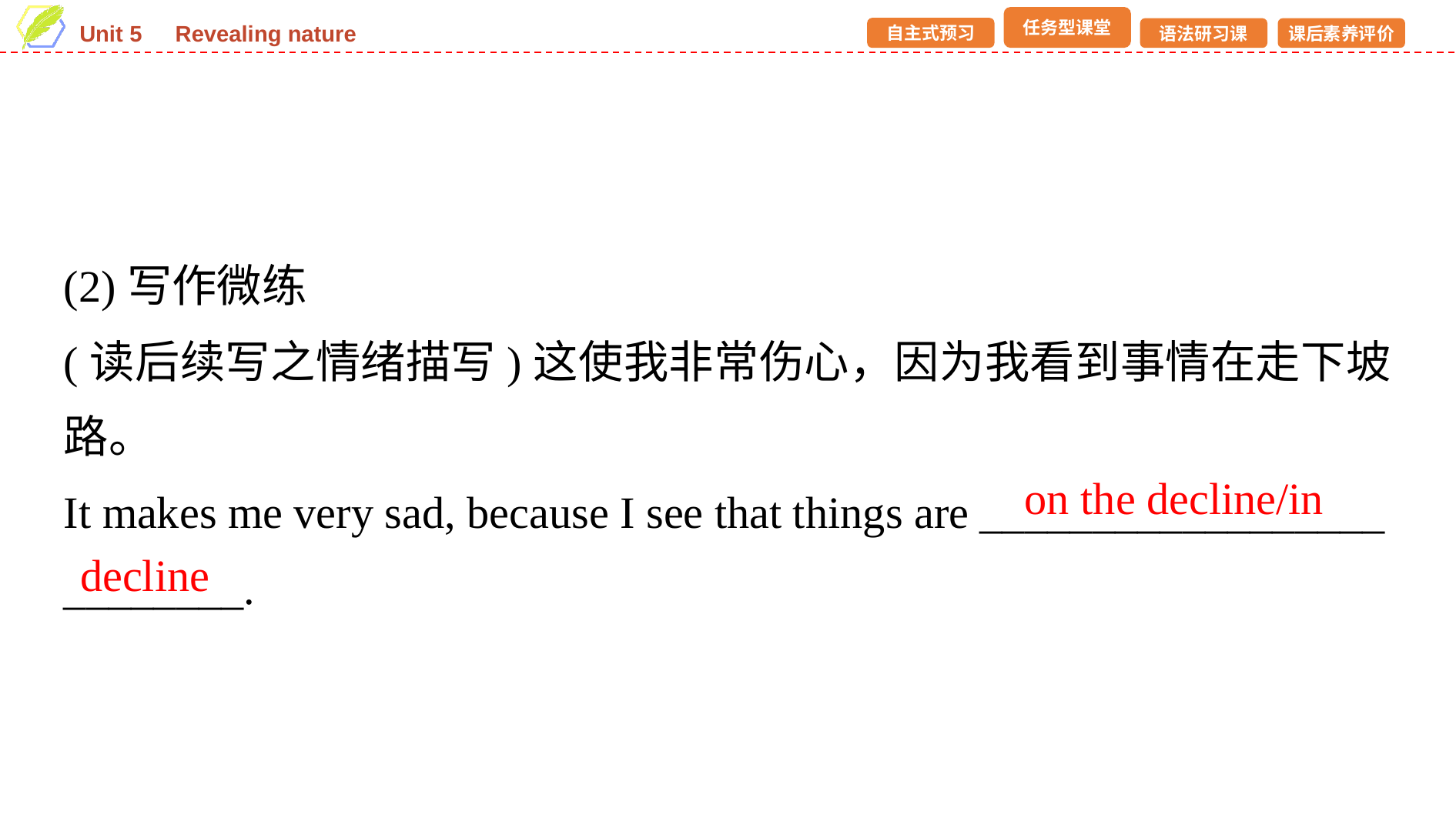

(2)写作微练
(读后续写之情绪描写)这使我非常伤心，因为我看到事情在走下坡路。
It makes me very sad, because I see that things are __________________
________.
on the decline/in
decline